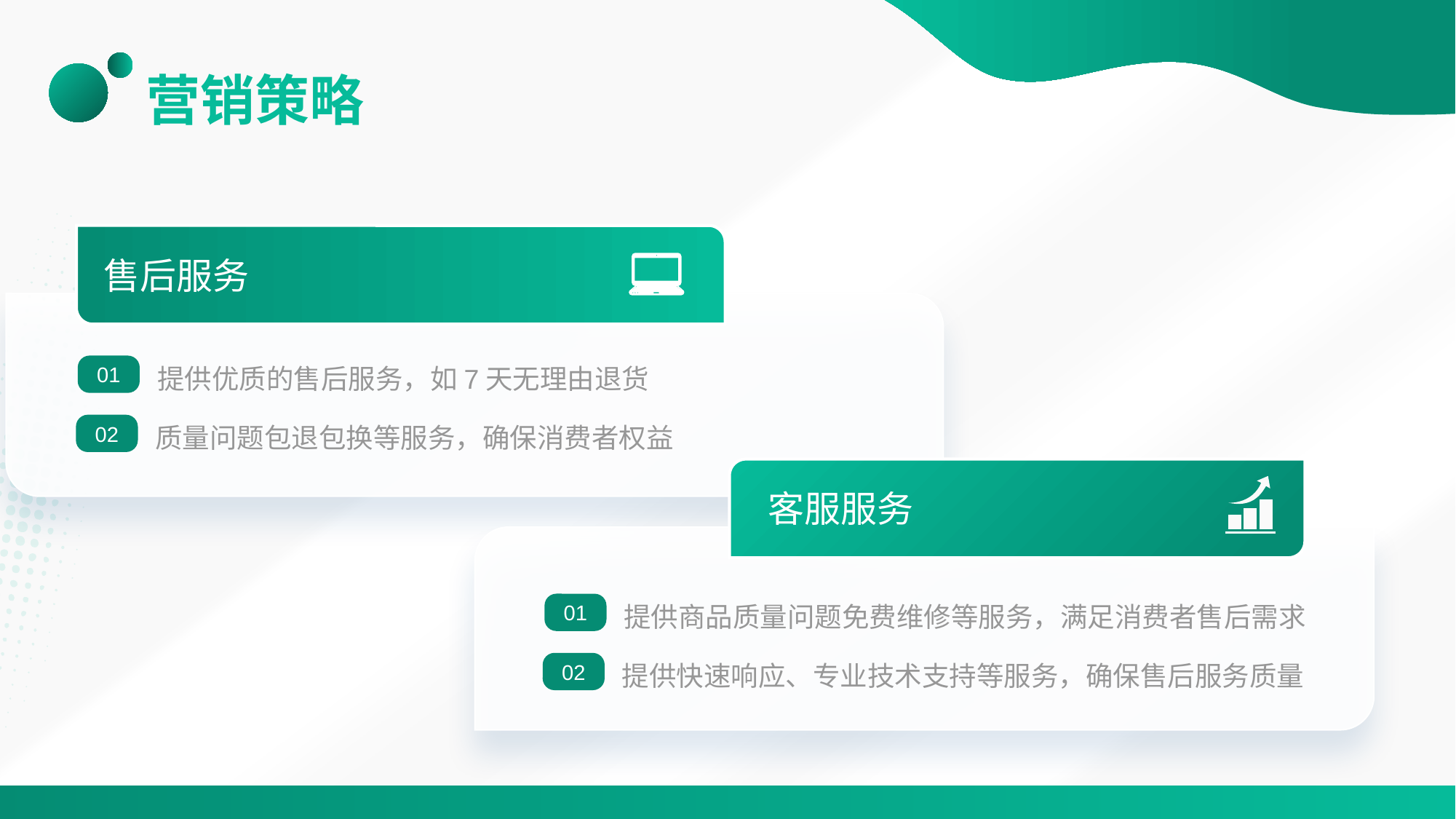

# 营销策略

售后服务

提供优质的售后服务，如7天无理由退货
01
质量问题包退包换等服务，确保消费者权益
02

客服服务

提供商品质量问题免费维修等服务，满足消费者售后需求
01
提供快速响应、专业技术支持等服务，确保售后服务质量
02